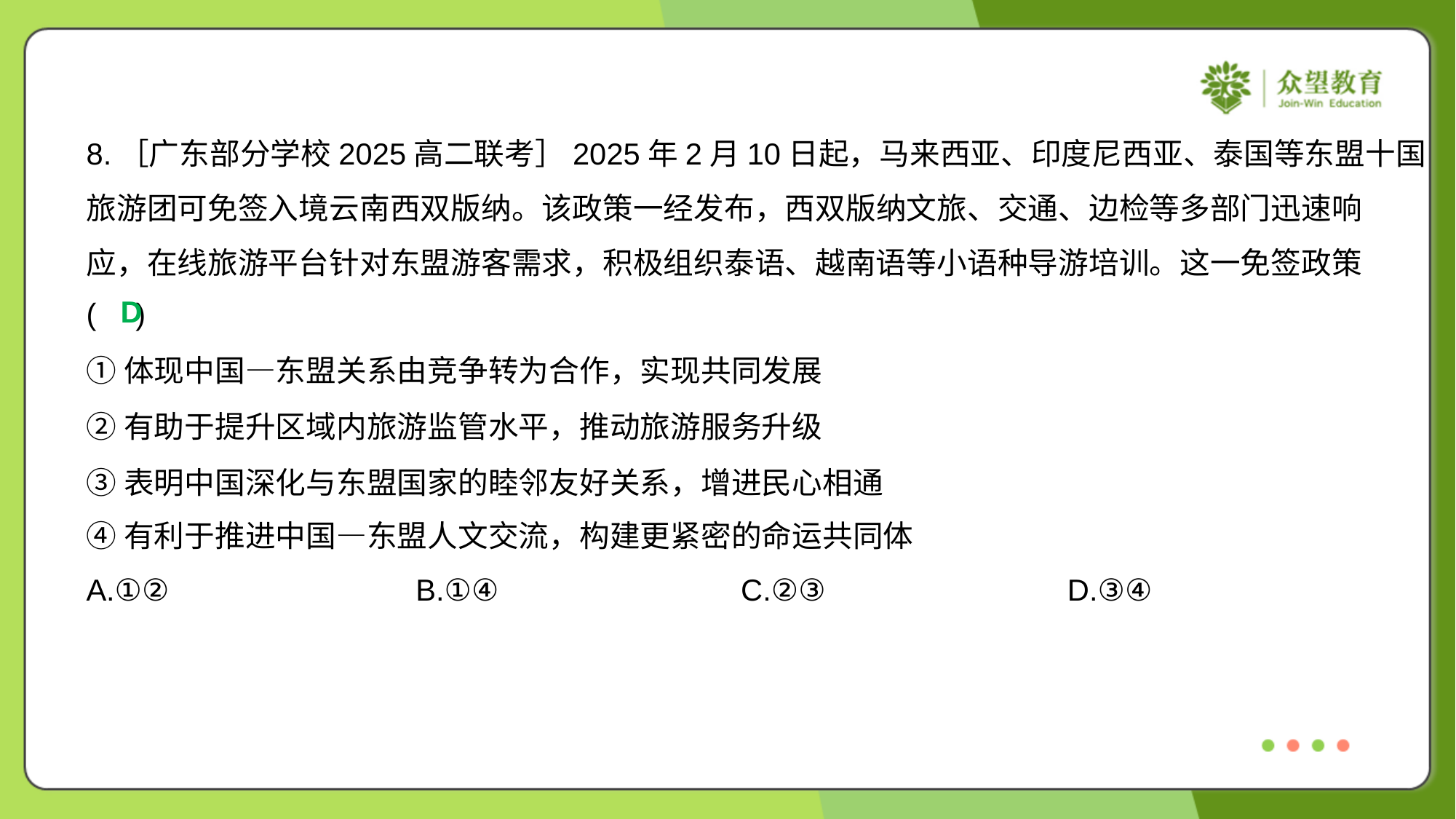

8.［广东部分学校2025高二联考］2025年2月10日起，马来西亚、印度尼西亚、泰国等东盟十国
旅游团可免签入境云南西双版纳。该政策一经发布，西双版纳文旅、交通、边检等多部门迅速响
应，在线旅游平台针对东盟游客需求，积极组织泰语、越南语等小语种导游培训。这一免签政策
(     )
D
①体现中国—东盟关系由竞争转为合作，实现共同发展
②有助于提升区域内旅游监管水平，推动旅游服务升级
③表明中国深化与东盟国家的睦邻友好关系，增进民心相通
④有利于推进中国—东盟人文交流，构建更紧密的命运共同体
A.①②	B.①④	C.②③	D.③④